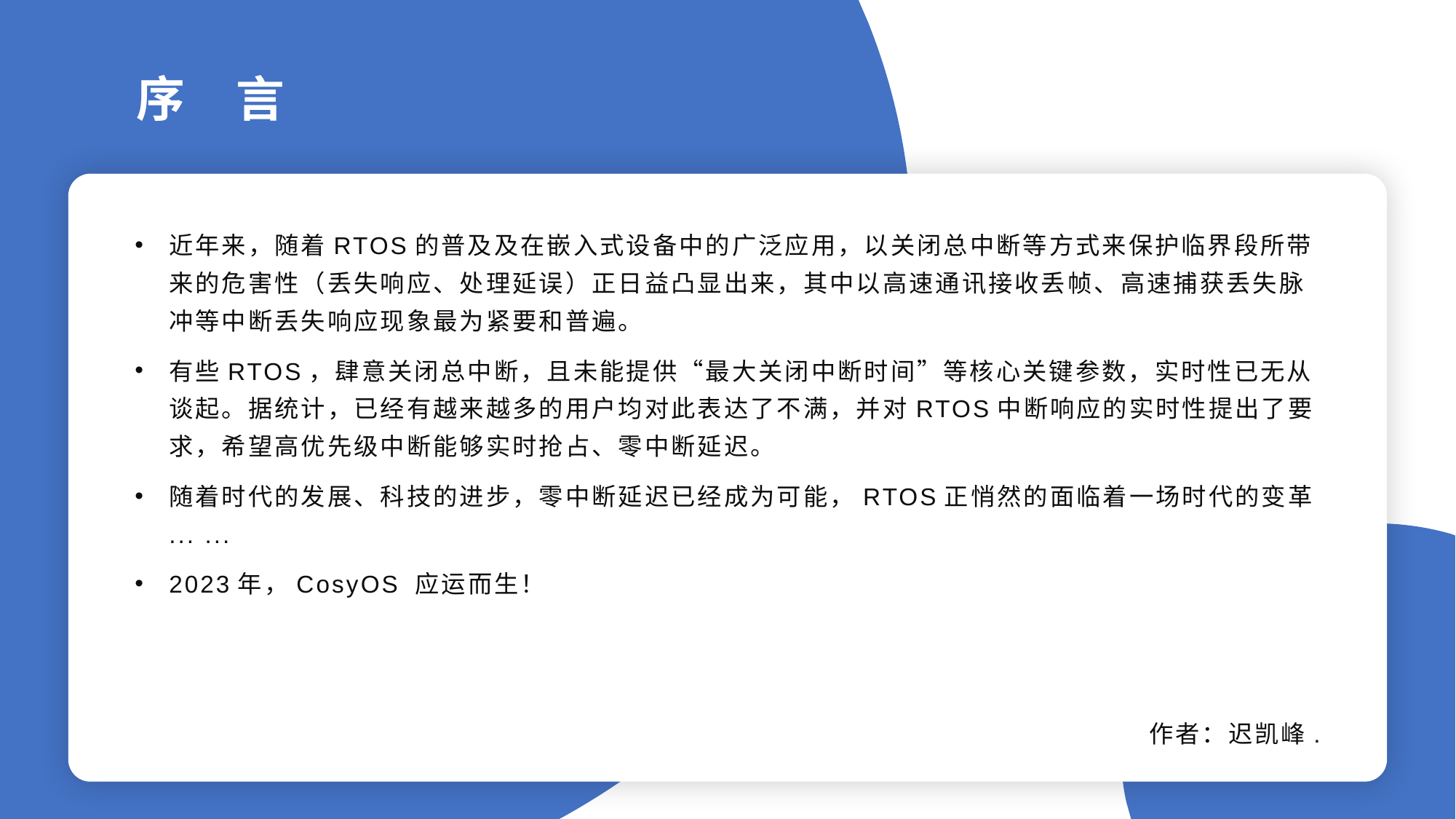

序   言

近年来，随着RTOS的普及及在嵌入式设备中的广泛应用，以关闭总中断等方式来保护临界段所带来的危害性（丢失响应、处理延误）正日益凸显出来，其中以高速通讯接收丢帧、高速捕获丢失脉冲等中断丢失响应现象最为紧要和普遍。
有些RTOS，肆意关闭总中断，且未能提供“最大关闭中断时间”等核心关键参数，实时性已无从谈起。据统计，已经有越来越多的用户均对此表达了不满，并对RTOS中断响应的实时性提出了要求，希望高优先级中断能够实时抢占、零中断延迟。
随着时代的发展、科技的进步，零中断延迟已经成为可能，RTOS正悄然的面临着一场时代的变革
... ...
2023年，CosyOS 应运而生！

作者：迟凯峰.